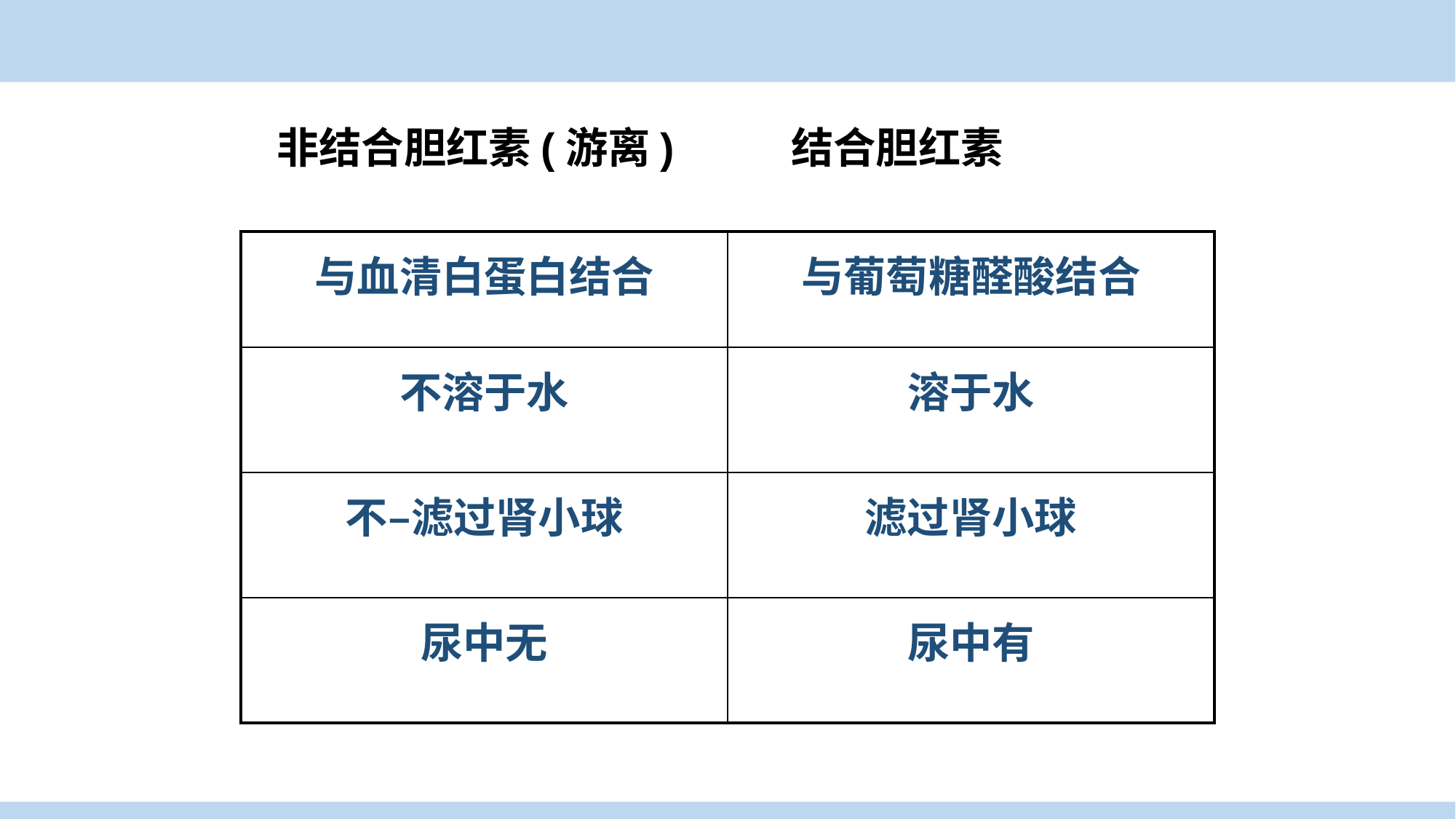

# 非结合胆红素(游离)         结合胆红素
| 与血清白蛋白结合 | 与葡萄糖醛酸结合 |
| --- | --- |
| 不溶于水 | 溶于水 |
| 不–滤过肾小球 | 滤过肾小球 |
| 尿中无 | 尿中有 |
临床医学概论